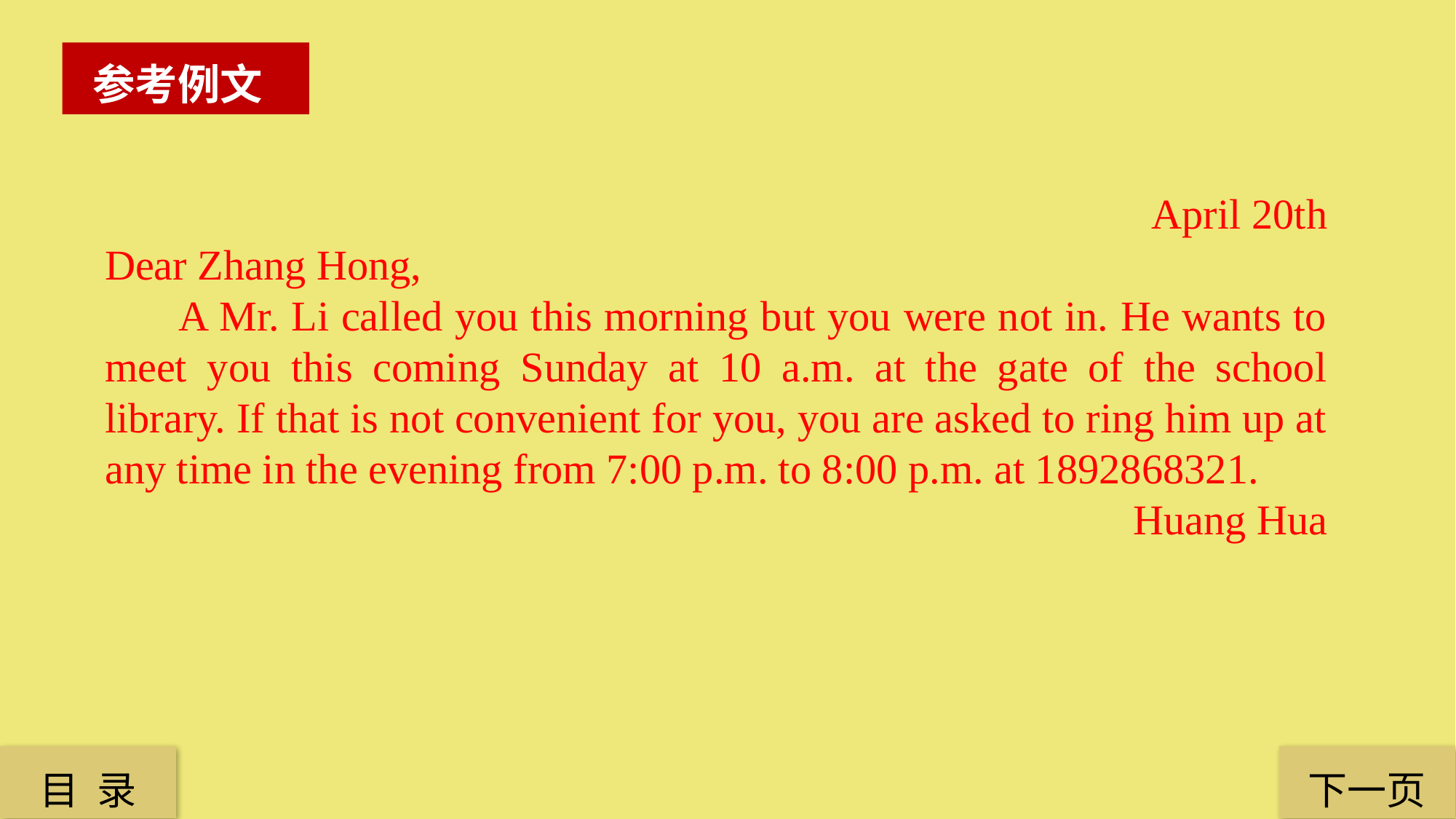

参考例文
April 20th
Dear Zhang Hong,
      A Mr. Li called you this morning but you were not in. He wants to meet you this coming Sunday at 10 a.m. at the gate of the school library. If that is not convenient for you, you are asked to ring him up at any time in the evening from 7:00 p.m. to 8:00 p.m. at 1892868321.
Huang Hua